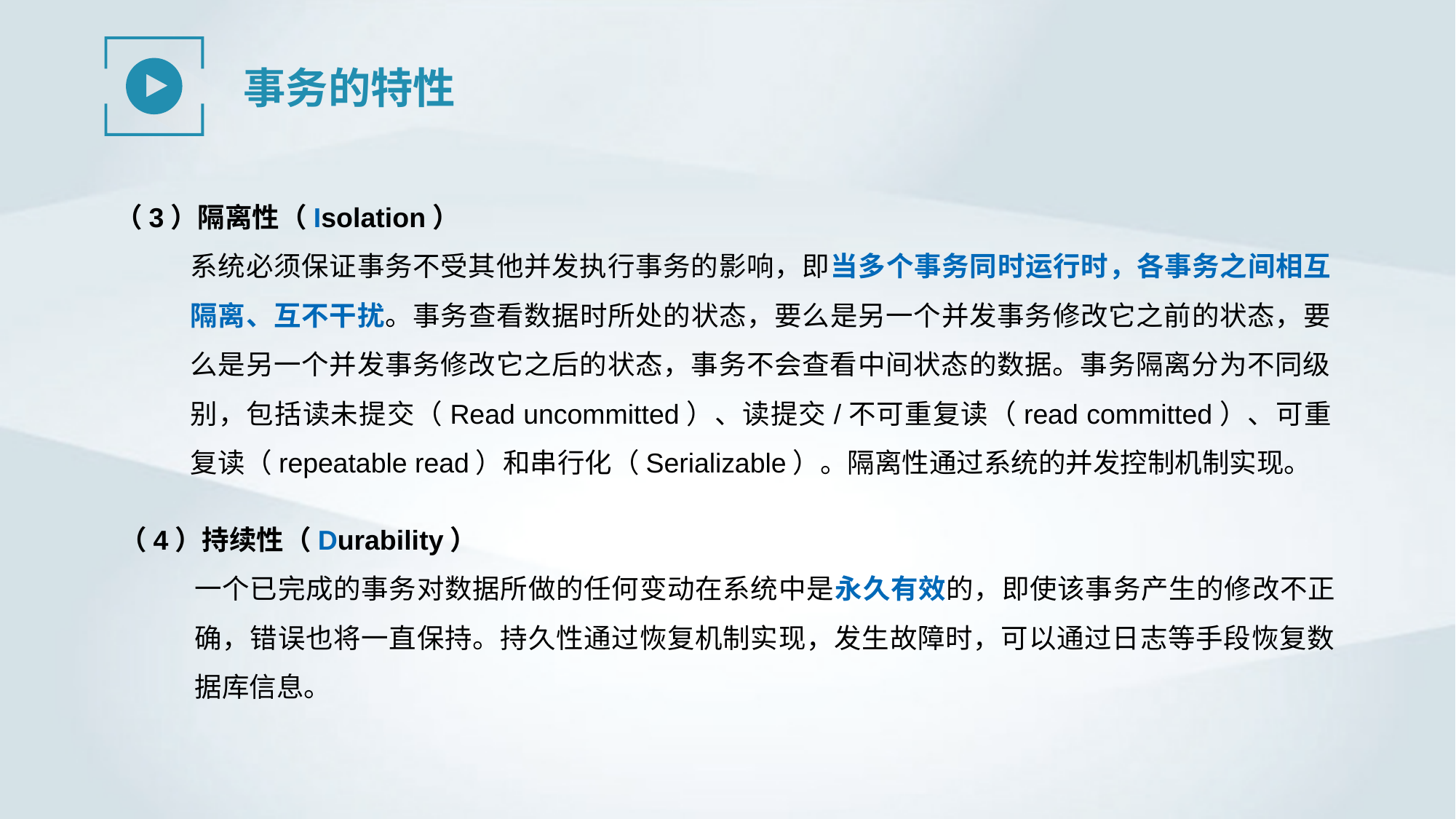

事务的特性
（3）隔离性（Isolation）
系统必须保证事务不受其他并发执行事务的影响，即当多个事务同时运行时，各事务之间相互隔离、互不干扰。事务查看数据时所处的状态，要么是另一个并发事务修改它之前的状态，要么是另一个并发事务修改它之后的状态，事务不会查看中间状态的数据。事务隔离分为不同级别，包括读未提交（Read uncommitted）、读提交/不可重复读（read committed）、可重复读（repeatable read）和串行化（Serializable）。隔离性通过系统的并发控制机制实现。
（4）持续性（Durability）
一个已完成的事务对数据所做的任何变动在系统中是永久有效的，即使该事务产生的修改不正确，错误也将一直保持。持久性通过恢复机制实现，发生故障时，可以通过日志等手段恢复数据库信息。